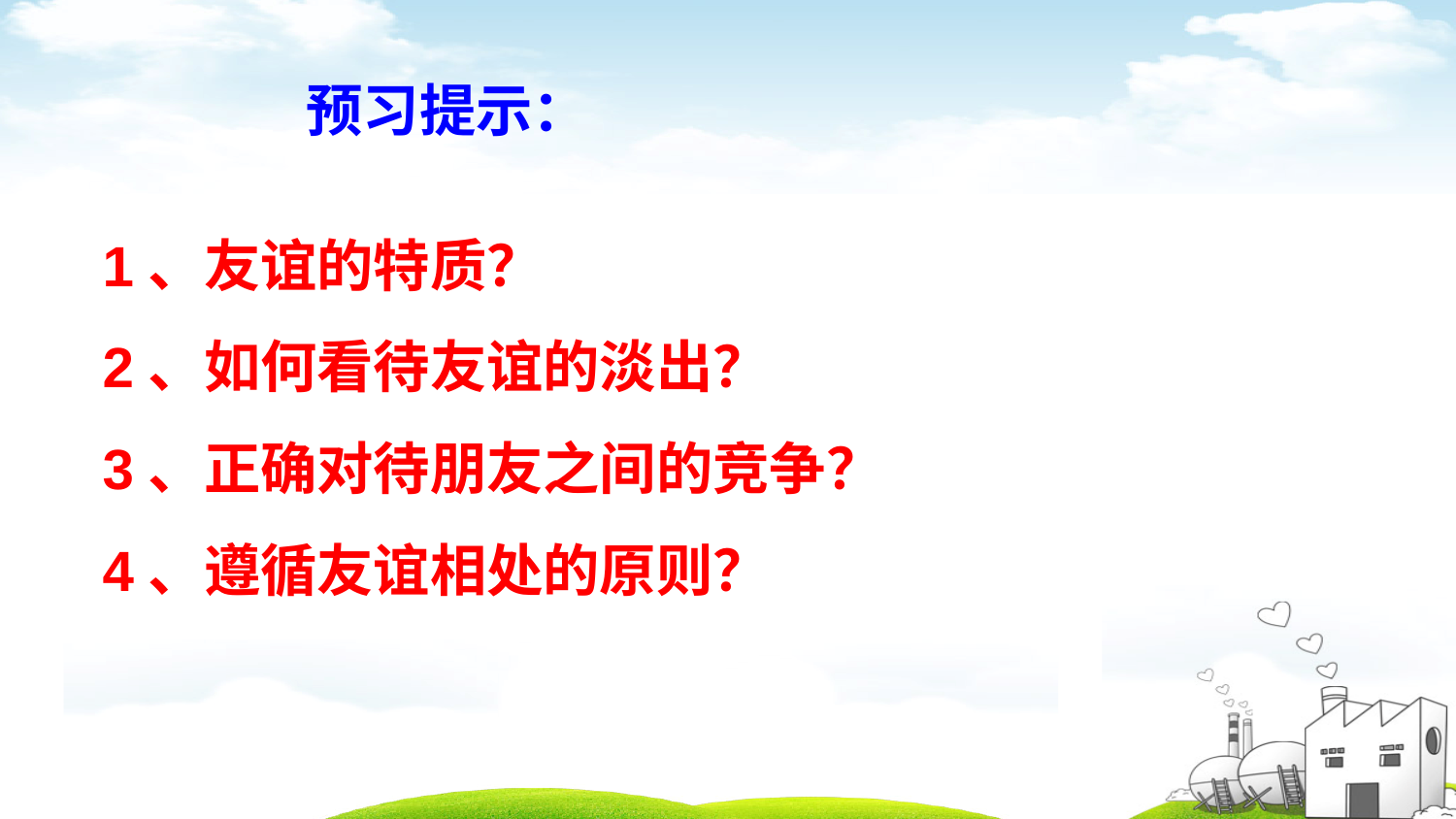

预习提示：
    1、友谊的特质？
    2、如何看待友谊的淡出？
    3、正确对待朋友之间的竞争？
    4、遵循友谊相处的原则？